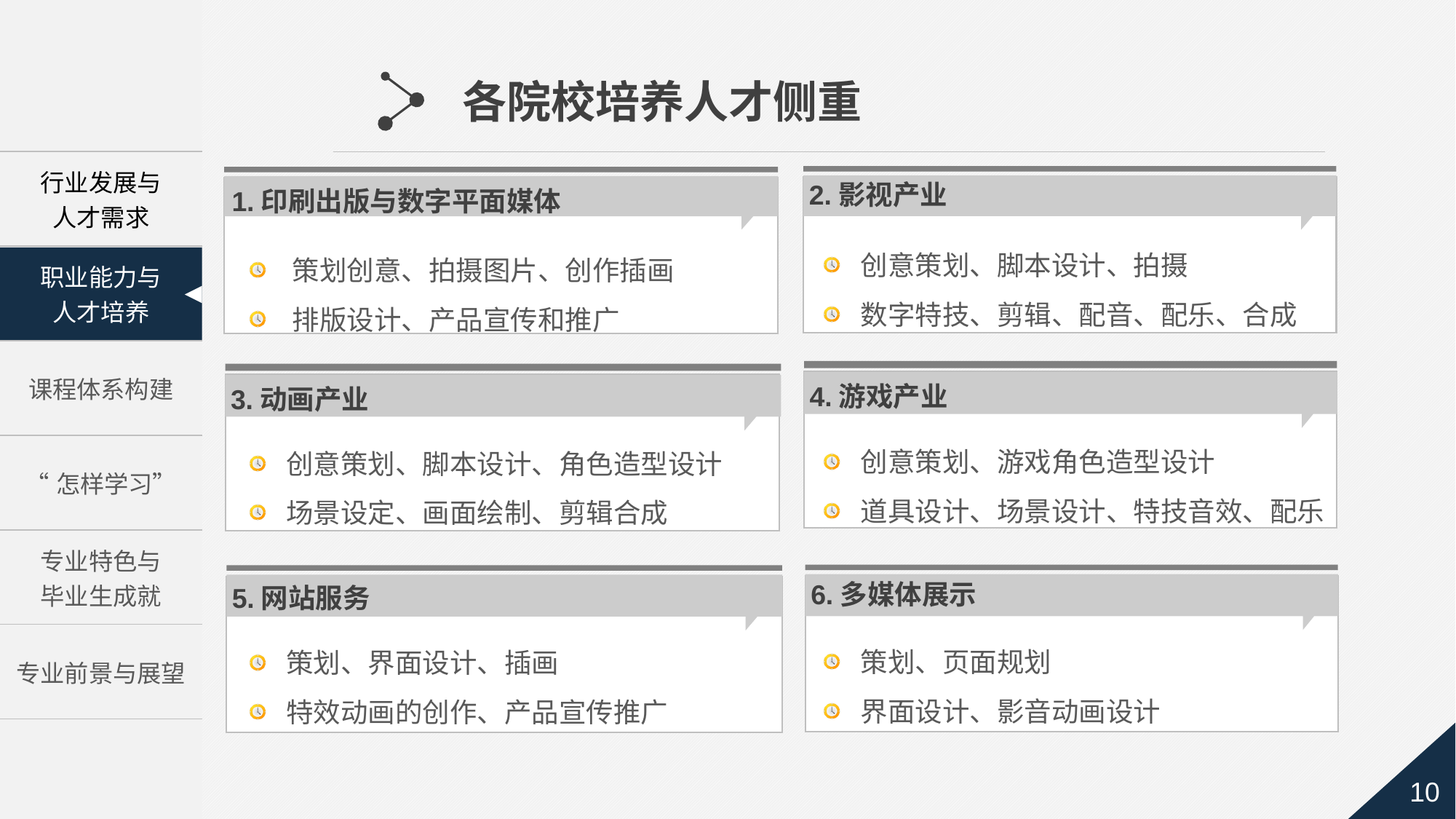

各院校培养人才侧重

2.影视产业

1.印刷出版与数字平面媒体
  创意策划、脚本设计、拍摄
  数字特技、剪辑、配音、配乐、合成
   策划创意、拍摄图片、创作插画
   排版设计、产品宣传和推广

；

4.游戏产业
；

3.动画产业
  创意策划、游戏角色造型设计
  道具设计、场景设计、特技音效、配乐
  创意策划、脚本设计、角色造型设计
  场景设定、画面绘制、剪辑合成

6.多媒体展示

5.网站服务
；
；
  策划、页面规划
  界面设计、影音动画设计
  策划、界面设计、插画
  特效动画的创作、产品宣传推广